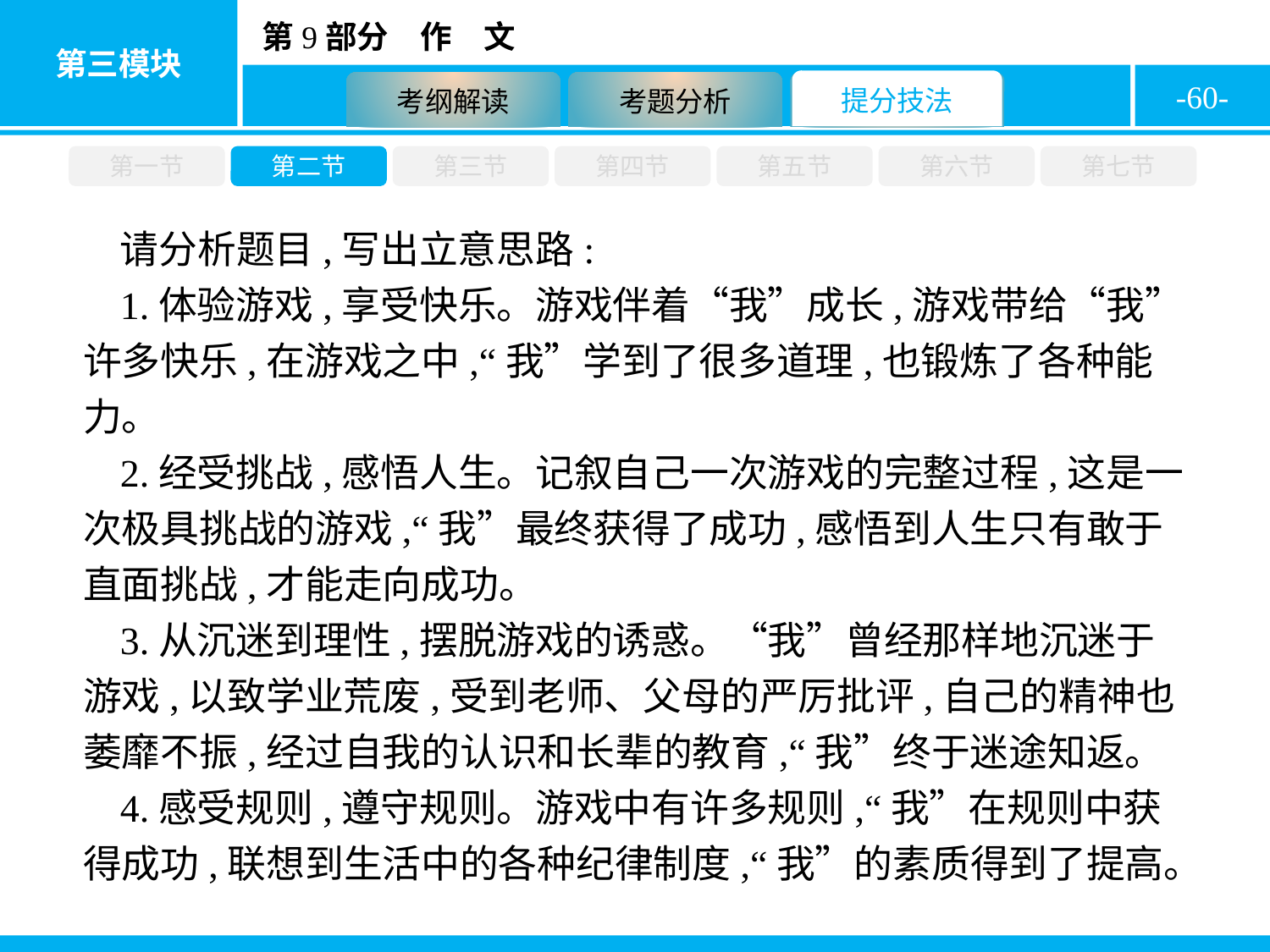

-60-
第一节
第二节
第三节
第四节
第五节
第六节
第七节
请分析题目,写出立意思路:
1.体验游戏,享受快乐。游戏伴着“我”成长,游戏带给“我”许多快乐,在游戏之中,“我”学到了很多道理,也锻炼了各种能力。
2.经受挑战,感悟人生。记叙自己一次游戏的完整过程,这是一次极具挑战的游戏,“我”最终获得了成功,感悟到人生只有敢于直面挑战,才能走向成功。
3.从沉迷到理性,摆脱游戏的诱惑。“我”曾经那样地沉迷于游戏,以致学业荒废,受到老师、父母的严厉批评,自己的精神也萎靡不振,经过自我的认识和长辈的教育,“我”终于迷途知返。
4.感受规则,遵守规则。游戏中有许多规则,“我”在规则中获得成功,联想到生活中的各种纪律制度,“我”的素质得到了提高。